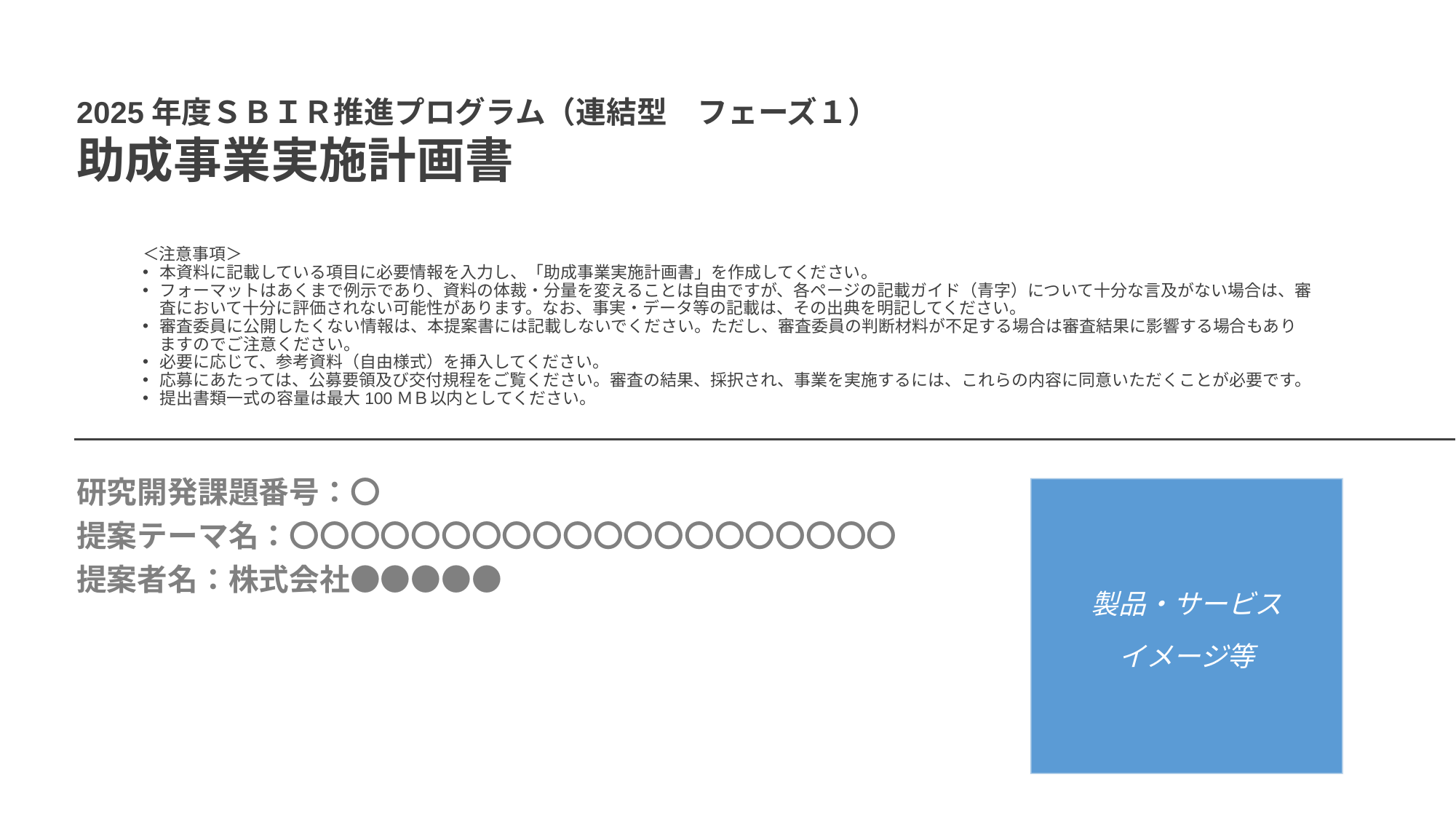

2025年度ＳＢＩＲ推進プログラム（連結型　フェーズ１）
助成事業実施計画書
＜注意事項＞
本資料に記載している項目に必要情報を入力し、「助成事業実施計画書」を作成してください。
フォーマットはあくまで例示であり、資料の体裁・分量を変えることは自由ですが、各ページの記載ガイド（青字）について十分な言及がない場合は、審査において十分に評価されない可能性があります。なお、事実・データ等の記載は、その出典を明記してください。
審査委員に公開したくない情報は、本提案書には記載しないでください。ただし、審査委員の判断材料が不足する場合は審査結果に影響する場合もありますのでご注意ください。
必要に応じて、参考資料（自由様式）を挿入してください。
応募にあたっては、公募要領及び交付規程をご覧ください。審査の結果、採択され、事業を実施するには、これらの内容に同意いただくことが必要です。
提出書類一式の容量は最大100ＭＢ以内としてください。

研究開発課題番号：〇
提案テーマ名：〇〇〇〇〇〇〇〇〇〇〇〇〇〇〇〇〇〇〇〇
提案者名：株式会社●●●●●

製品・サービス
イメージ等